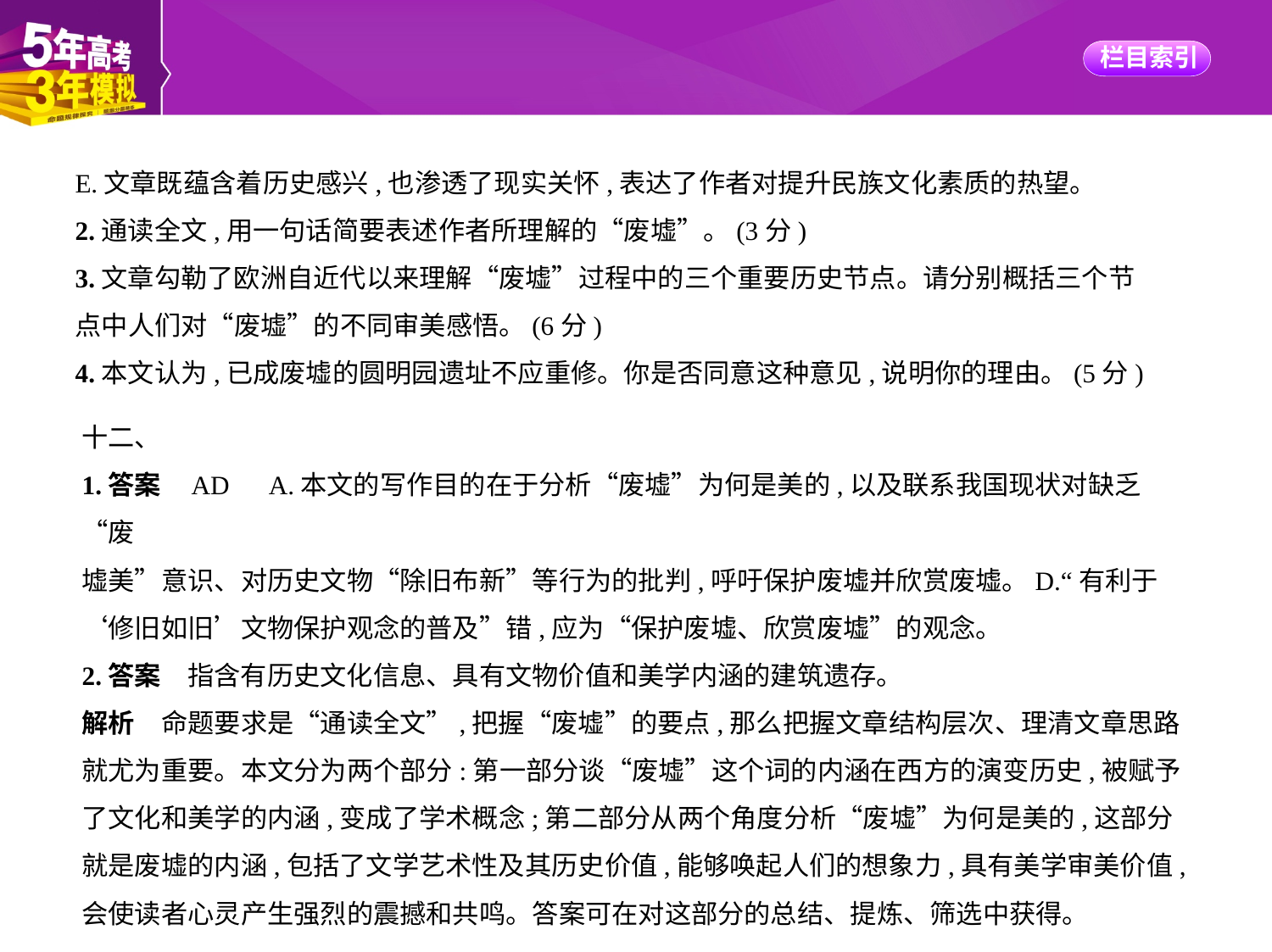

E.文章既蕴含着历史感兴,也渗透了现实关怀,表达了作者对提升民族文化素质的热望。
2.通读全文,用一句话简要表述作者所理解的“废墟”。(3分)
3.文章勾勒了欧洲自近代以来理解“废墟”过程中的三个重要历史节点。请分别概括三个节
点中人们对“废墟”的不同审美感悟。(6分)
4.本文认为,已成废墟的圆明园遗址不应重修。你是否同意这种意见,说明你的理由。(5分)
十二、
1.答案    AD　A.本文的写作目的在于分析“废墟”为何是美的,以及联系我国现状对缺乏“废
墟美”意识、对历史文物“除旧布新”等行为的批判,呼吁保护废墟并欣赏废墟。D.“有利于
‘修旧如旧’文物保护观念的普及”错,应为“保护废墟、欣赏废墟”的观念。
2.答案　指含有历史文化信息、具有文物价值和美学内涵的建筑遗存。
解析　命题要求是“通读全文”,把握“废墟”的要点,那么把握文章结构层次、理清文章思路
就尤为重要。本文分为两个部分:第一部分谈“废墟”这个词的内涵在西方的演变历史,被赋予
了文化和美学的内涵,变成了学术概念;第二部分从两个角度分析“废墟”为何是美的,这部分
就是废墟的内涵,包括了文学艺术性及其历史价值,能够唤起人们的想象力,具有美学审美价值,
会使读者心灵产生强烈的震撼和共鸣。答案可在对这部分的总结、提炼、筛选中获得。